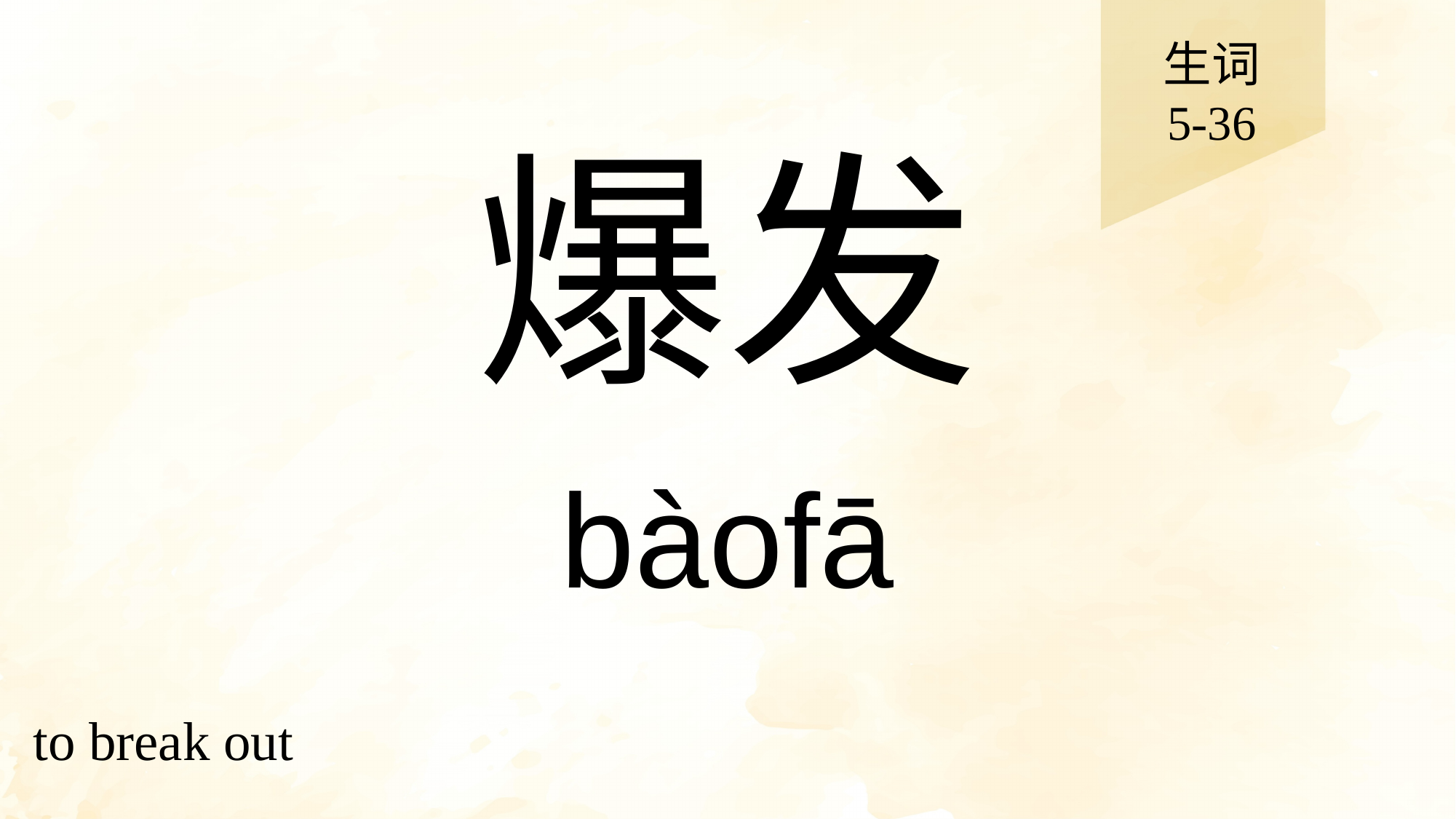

生词
5-36
# 爆发
bàofā
to break out